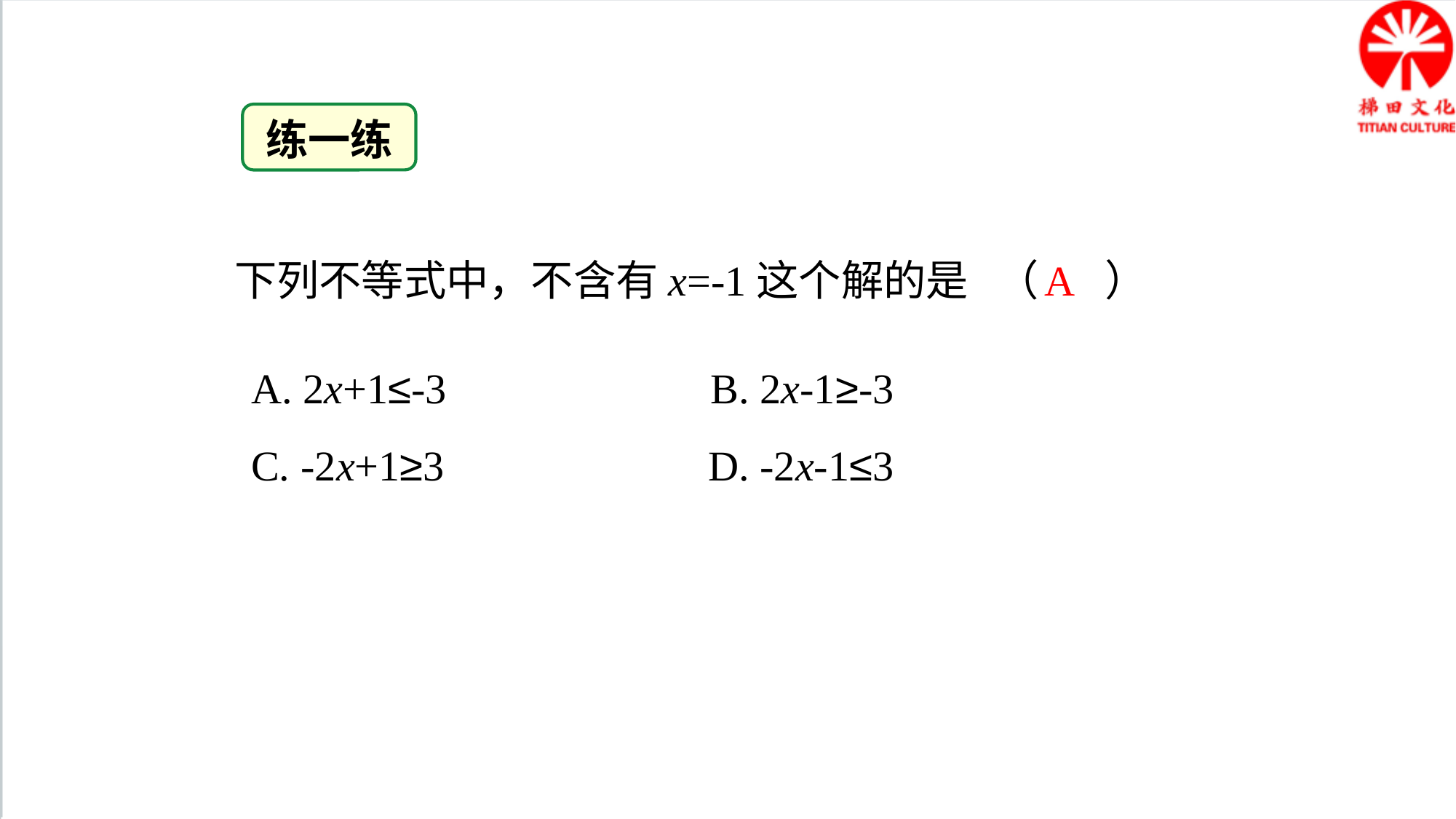

练一练
下列不等式中，不含有x=-1这个解的是   （       ）
A
A. 2x+1≤-3                         B. 2x-1≥-3
C. -2x+1≥3                         D. -2x-1≤3